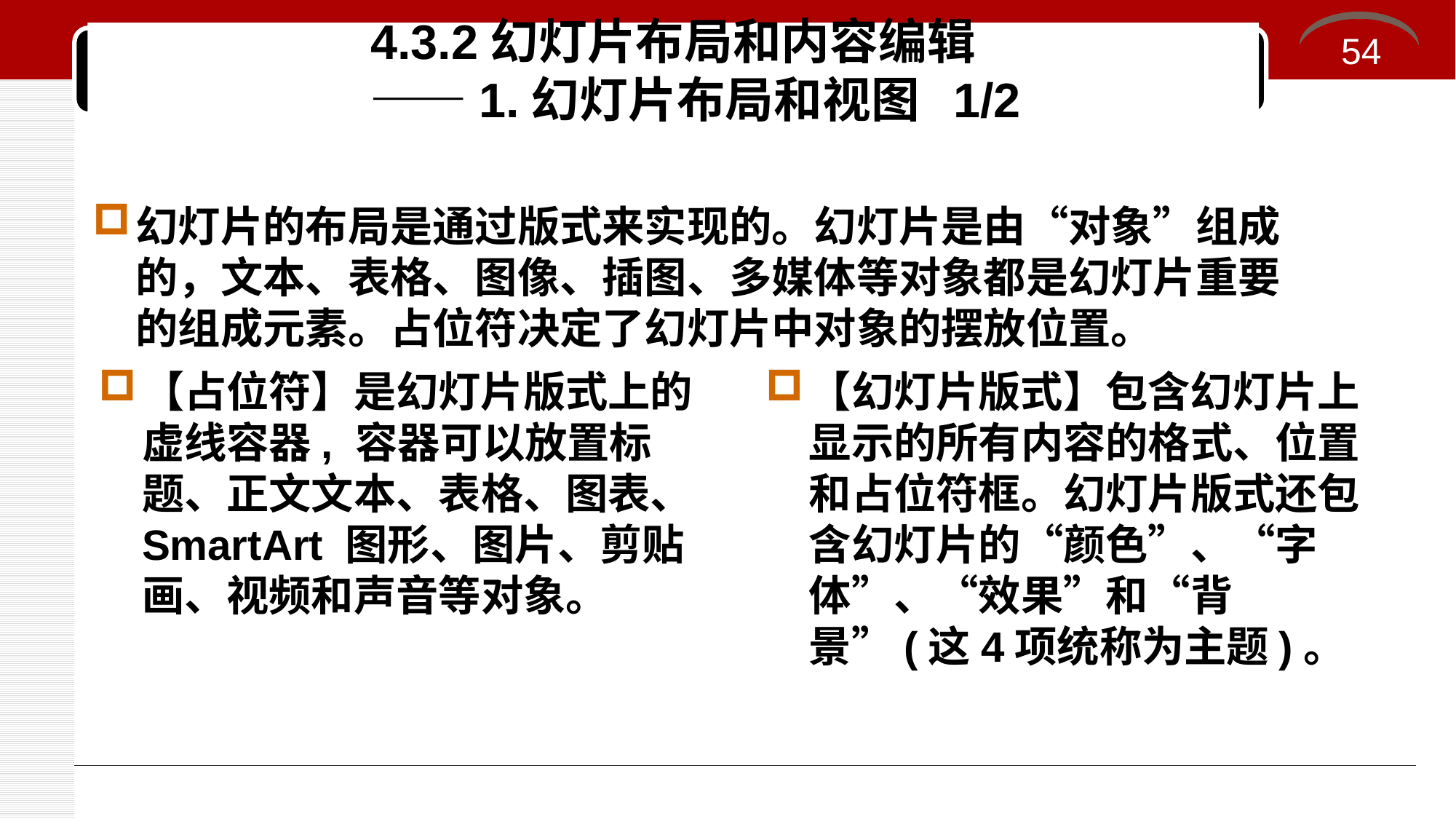

# 4.3.2幻灯片布局和内容编辑 ——1.幻灯片布局和视图  1/2
54
幻灯片的布局是通过版式来实现的。幻灯片是由“对象”组成的，文本、表格、图像、插图、多媒体等对象都是幻灯片重要的组成元素。占位符决定了幻灯片中对象的摆放位置。
【占位符】是幻灯片版式上的虚线容器, 容器可以放置标题、正文文本、表格、图表、SmartArt 图形、图片、剪贴画、视频和声音等对象。
【幻灯片版式】包含幻灯片上显示的所有内容的格式、位置和占位符框。幻灯片版式还包含幻灯片的“颜色”、“字体”、“效果”和“背景”(这4项统称为主题)。